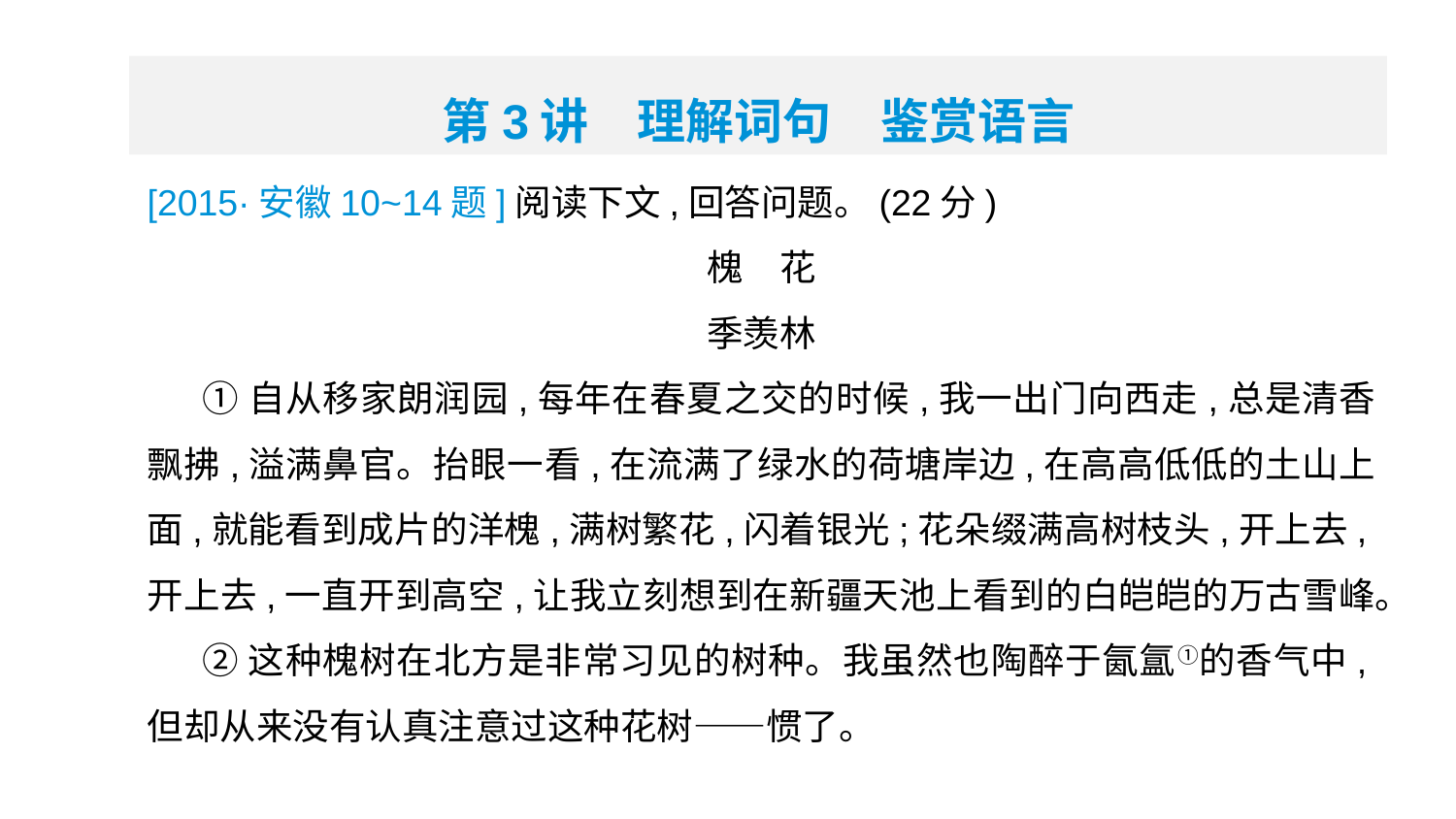

第3讲　理解词句　鉴赏语言
[2015·安徽10~14题]阅读下文,回答问题。(22分)
槐　花
季羡林
      ①自从移家朗润园,每年在春夏之交的时候,我一出门向西走,总是清香飘拂,溢满鼻官。抬眼一看,在流满了绿水的荷塘岸边,在高高低低的土山上面,就能看到成片的洋槐,满树繁花,闪着银光;花朵缀满高树枝头,开上去,开上去,一直开到高空,让我立刻想到在新疆天池上看到的白皑皑的万古雪峰。
      ②这种槐树在北方是非常习见的树种。我虽然也陶醉于氤氲①的香气中,但却从来没有认真注意过这种花树——惯了。